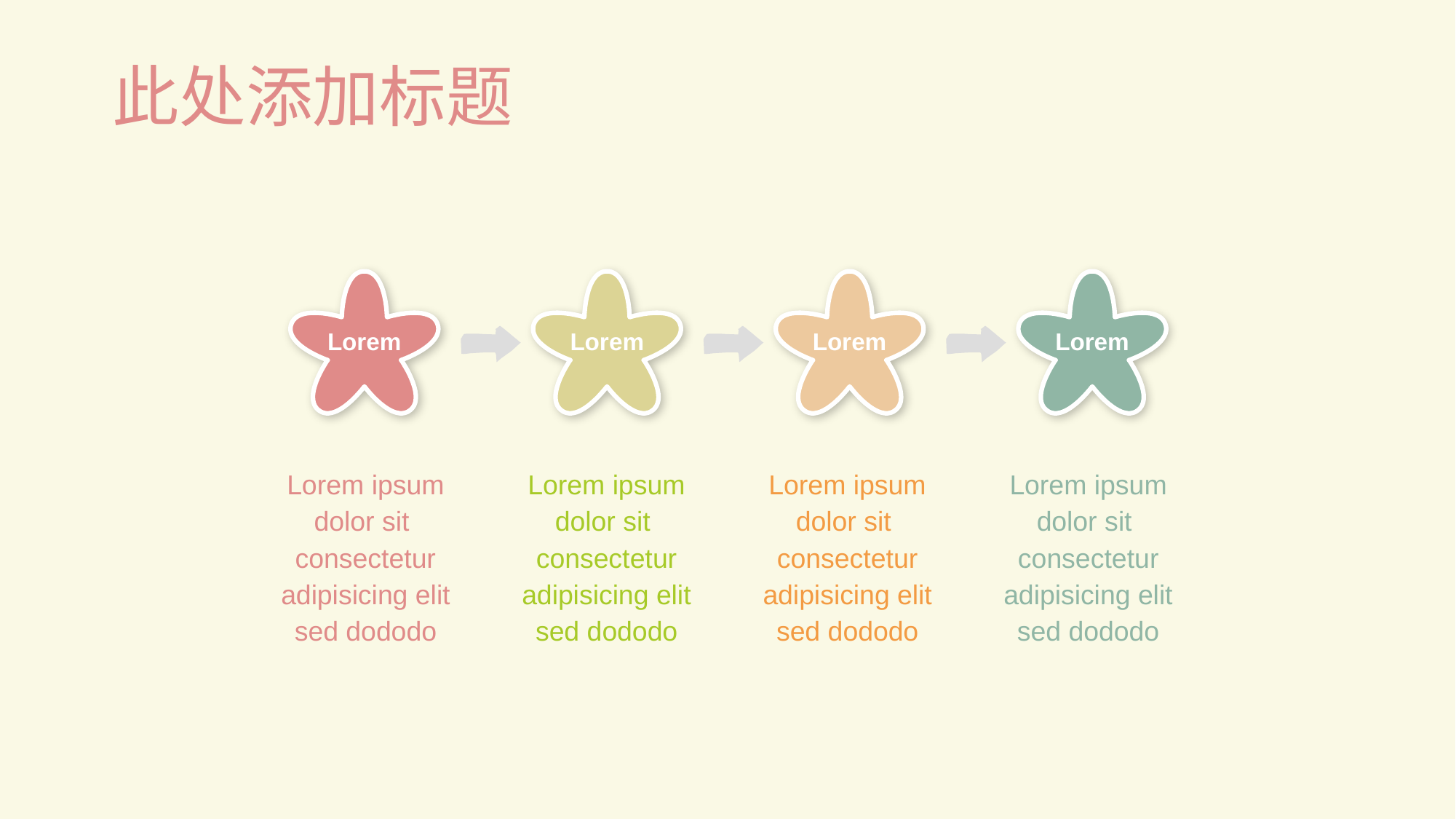

此处添加标题
Lorem
Lorem
Lorem
Lorem

Lorem ipsum dolor sit  consectetur adipisicing elit sed dododo
Lorem ipsum dolor sit  consectetur adipisicing elit sed dododo
Lorem ipsum dolor sit  consectetur adipisicing elit sed dododo
Lorem ipsum dolor sit  consectetur adipisicing elit sed dododo